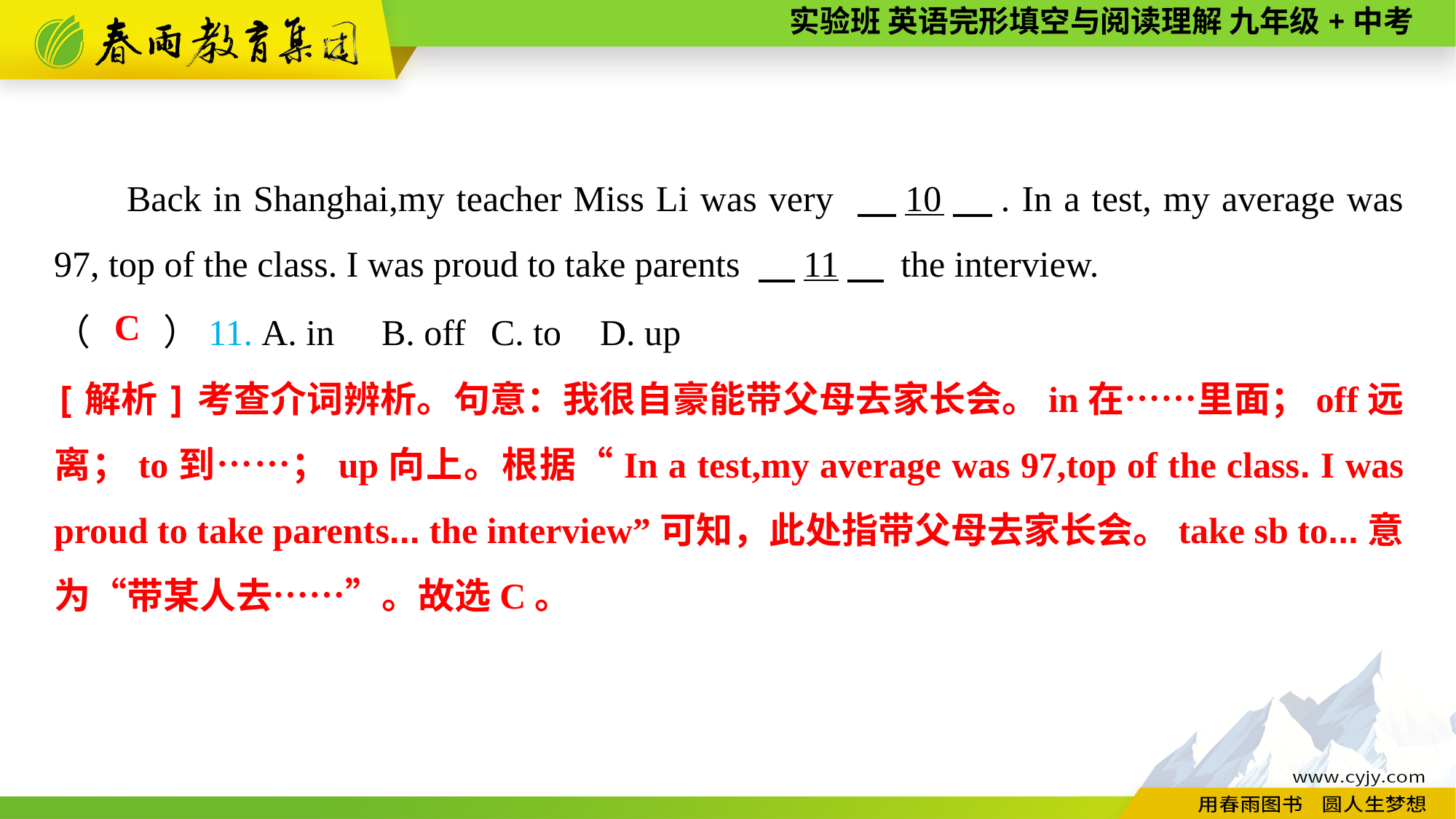

Back in Shanghai,my teacher Miss Li was very 　10　. In a test, my average was 97, top of the class. I was proud to take parents 　11　 the interview.
（　　）11. A. in	B. off	C. to	D. up
C
[解析]考查介词辨析。句意：我很自豪能带父母去家长会。in在……里面；off远离；to到……；up向上。根据“In a test,my average was 97,top of the class. I was proud to take parents... the interview”可知，此处指带父母去家长会。take sb to...意为“带某人去……”。故选C。